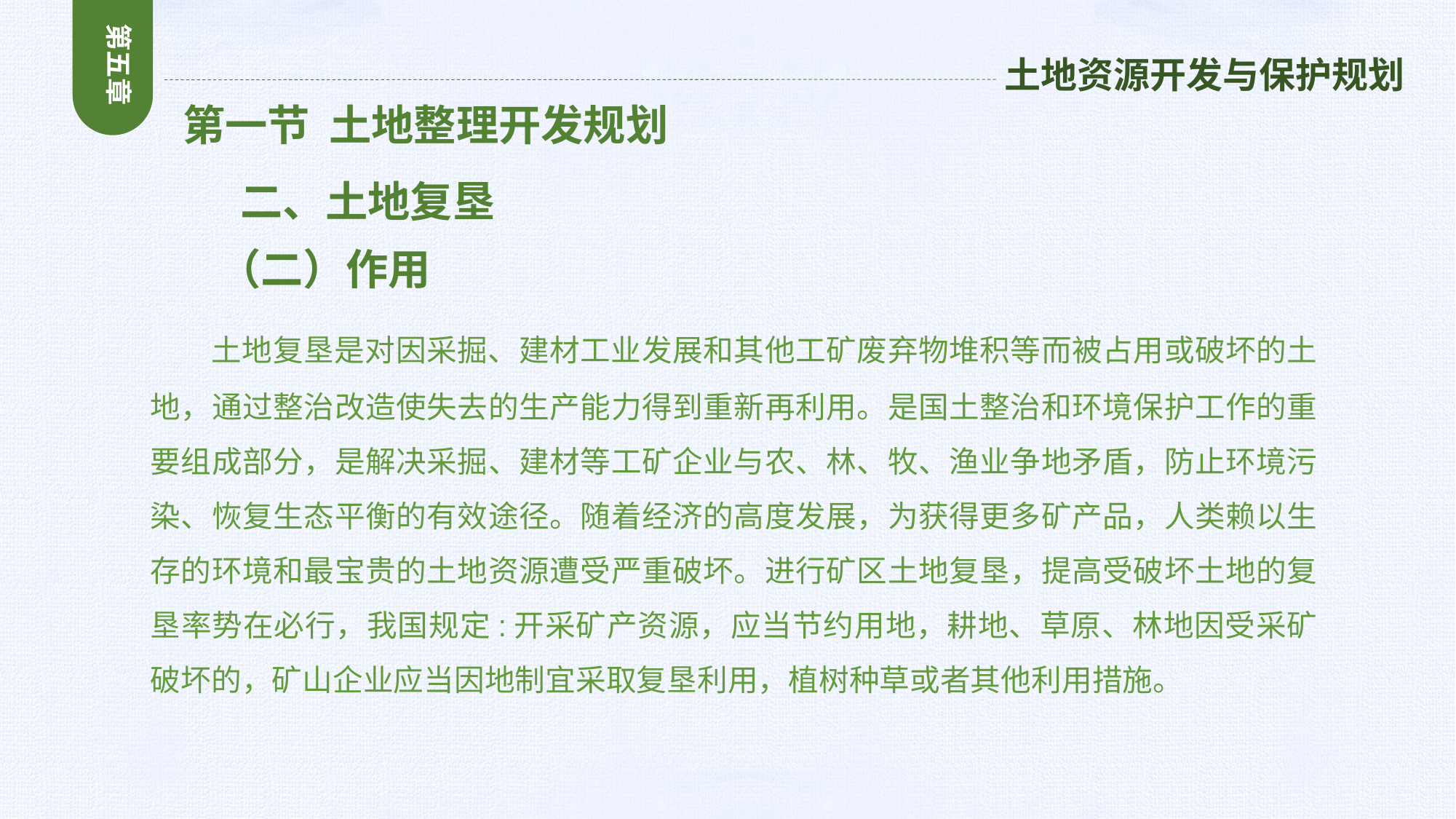

第五章
土地资源开发与保护规划
 第一节  土地整理开发规划
       二、土地复垦

      （二）作用
     土地复垦是对因采掘、建材工业发展和其他工矿废弃物堆积等而被占用或破坏的土地，通过整治改造使失去的生产能力得到重新再利用。是国土整治和环境保护工作的重要组成部分，是解决采掘、建材等工矿企业与农、林、牧、渔业争地矛盾，防止环境污染、恢复生态平衡的有效途径。随着经济的高度发展，为获得更多矿产品，人类赖以生存的环境和最宝贵的土地资源遭受严重破坏。进行矿区土地复垦，提高受破坏土地的复垦率势在必行，我国规定:开采矿产资源，应当节约用地，耕地、草原、林地因受采矿破坏的，矿山企业应当因地制宜采取复垦利用，植树种草或者其他利用措施。